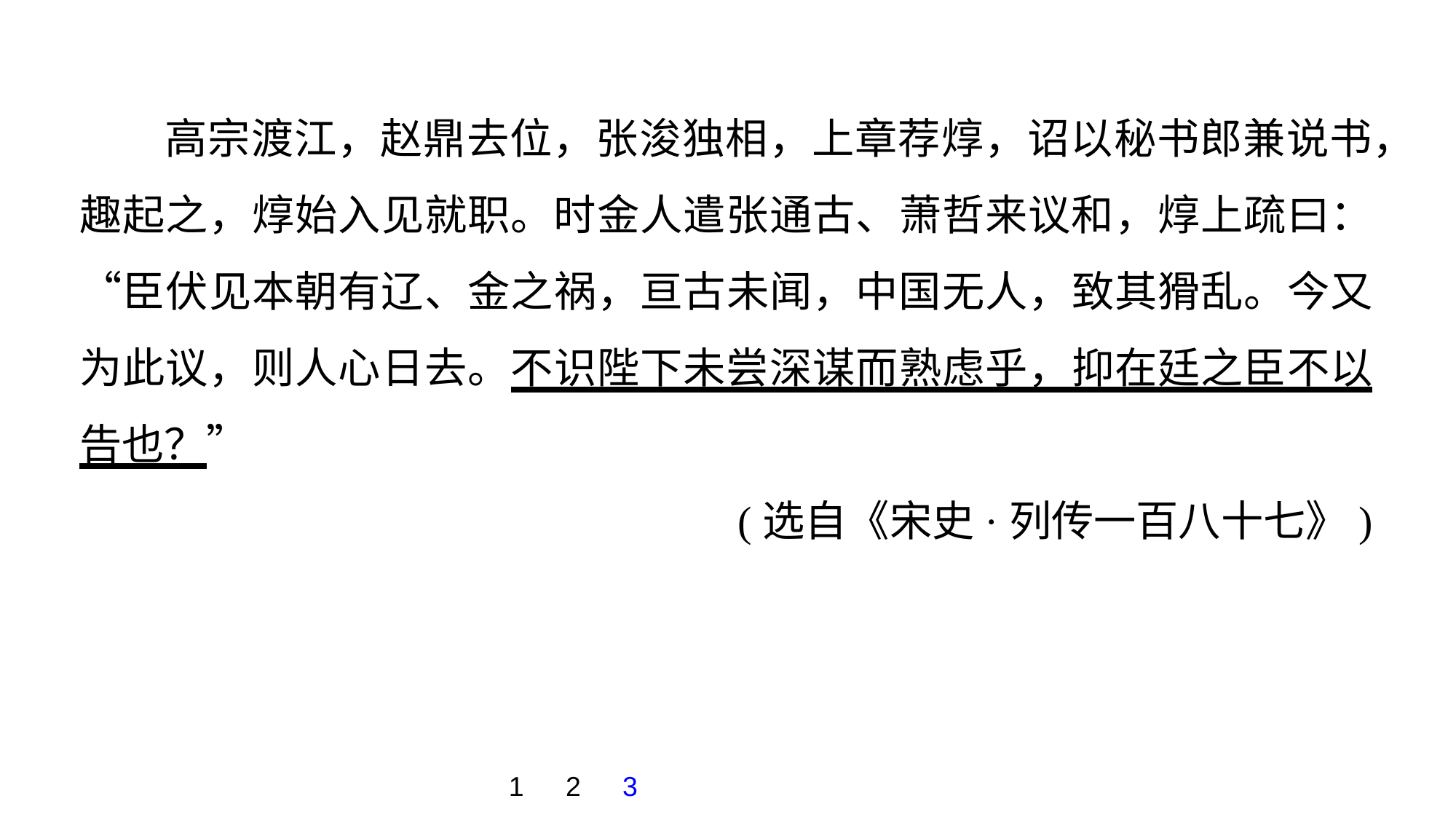

高宗渡江，赵鼎去位，张浚独相，上章荐焞，诏以秘书郎兼说书，趣起之，焞始入见就职。时金人遣张通古、萧哲来议和，焞上疏曰：“臣伏见本朝有辽、金之祸，亘古未闻，中国无人，致其猾乱。今又为此议，则人心日去。不识陛下未尝深谋而熟虑乎，抑在廷之臣不以告也？”
(选自《宋史·列传一百八十七》)
1
2
3